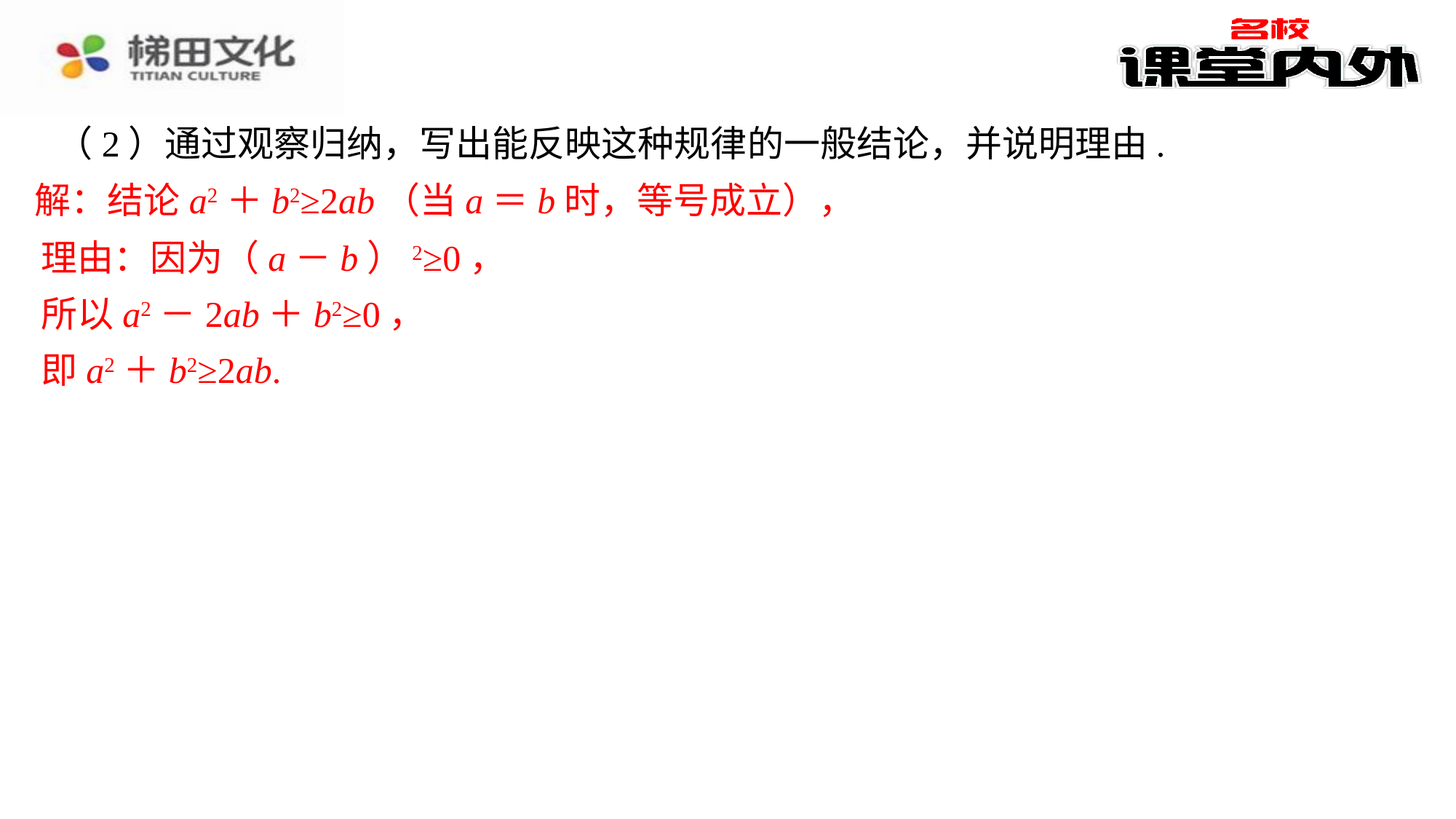

（2）通过观察归纳，写出能反映这种规律的一般结论，并说明理由.
解：结论a2＋b2≥2ab（当a＝b时，等号成立），
理由：因为（a－b）2≥0，
所以a2－2ab＋b2≥0，
即a2＋b2≥2ab.